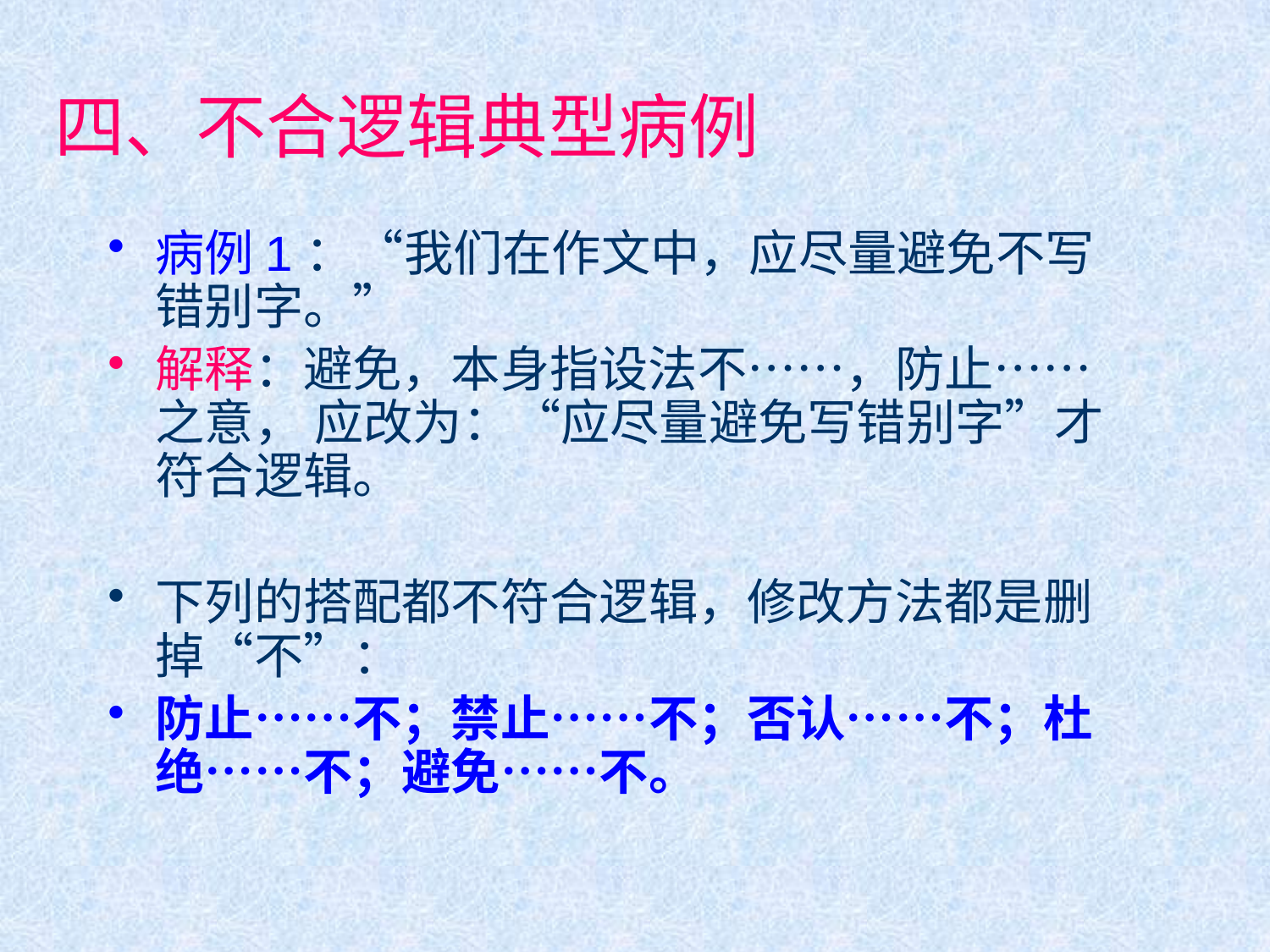

# 四、不合逻辑典型病例
病例1：“我们在作文中，应尽量避免不写错别字。”
解释：避免，本身指设法不……，防止……之意， 应改为：“应尽量避免写错别字”才符合逻辑。

下列的搭配都不符合逻辑，修改方法都是删掉“不”：
防止……不；禁止……不；否认……不；杜绝……不；避免……不。